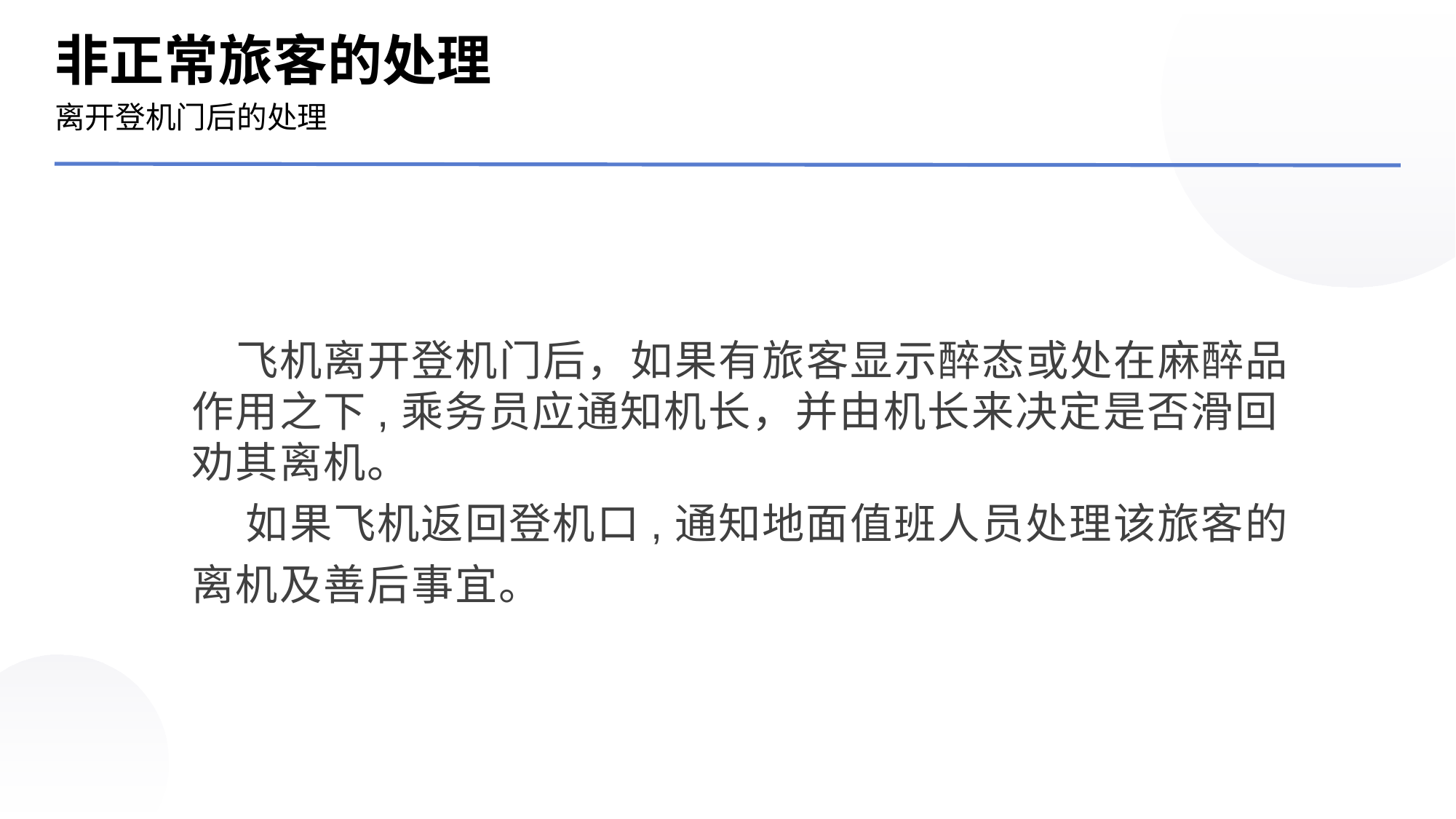

非正常旅客的处理
离开登机门后的处理
    飞机离开登机门后，如果有旅客显示醉态或处在麻醉品作用之下,乘务员应通知机长，并由机长来决定是否滑回劝其离机。
    如果飞机返回登机口,通知地面值班人员处理该旅客的离机及善后事宜。